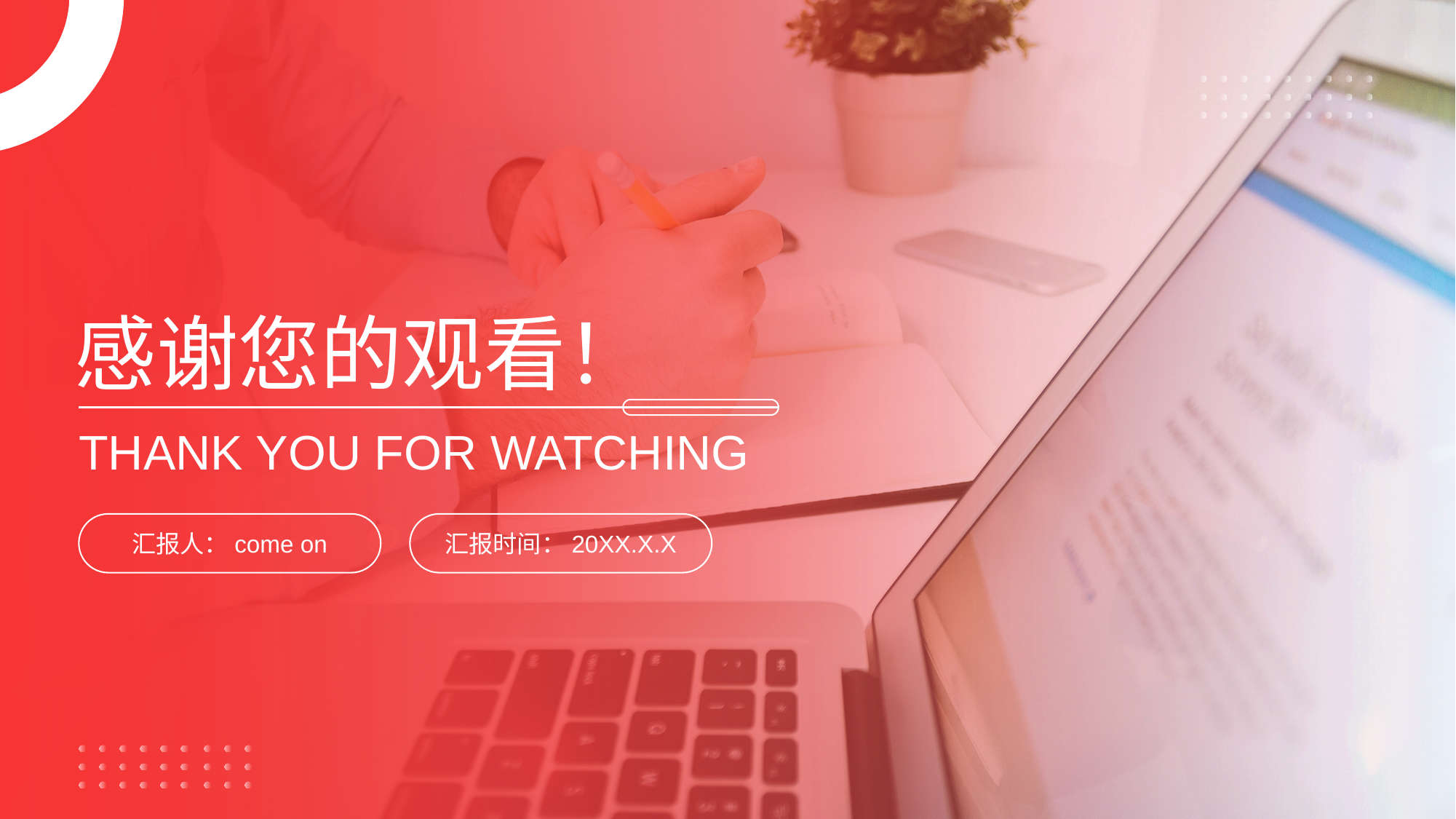

感谢您的观看！

THANK YOU FOR WATCHING

汇报人：come on

汇报时间：20XX.X.X